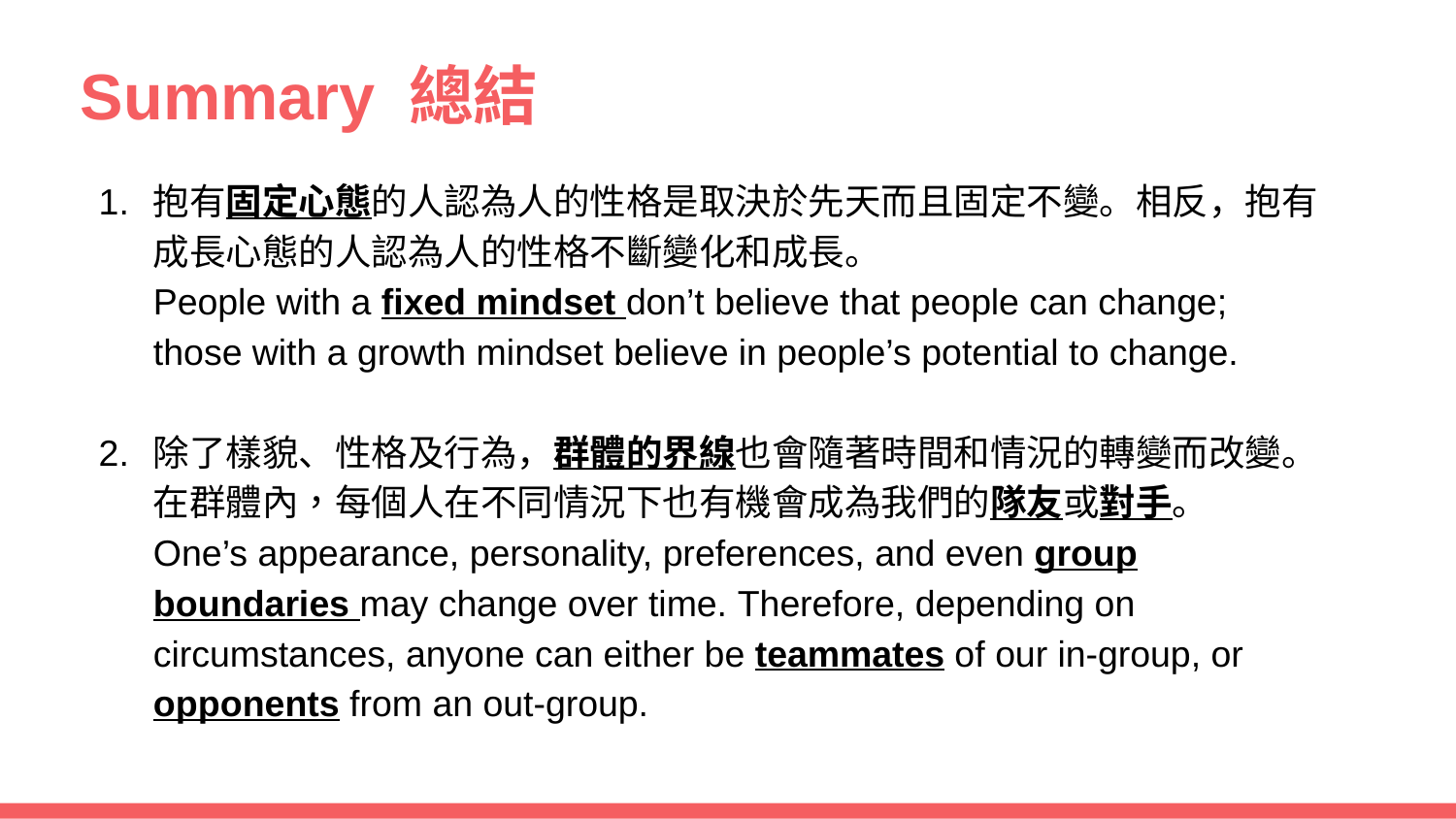

# Summary 總結
抱有固定心態的人認為人的性格是取決於先天而且固定不變。相反，抱有成長心態的人認為人的性格不斷變化和成長。
People with a fixed mindset don’t believe that people can change; those with a growth mindset believe in people’s potential to change.

除了樣貌、性格及行為，群體的界線也會隨著時間和情況的轉變而改變。在群體內，每個人在不同情況下也有機會成為我們的隊友或對手。
One’s appearance, personality, preferences, and even group boundaries may change over time. Therefore, depending on circumstances, anyone can either be teammates of our in-group, or opponents from an out-group.